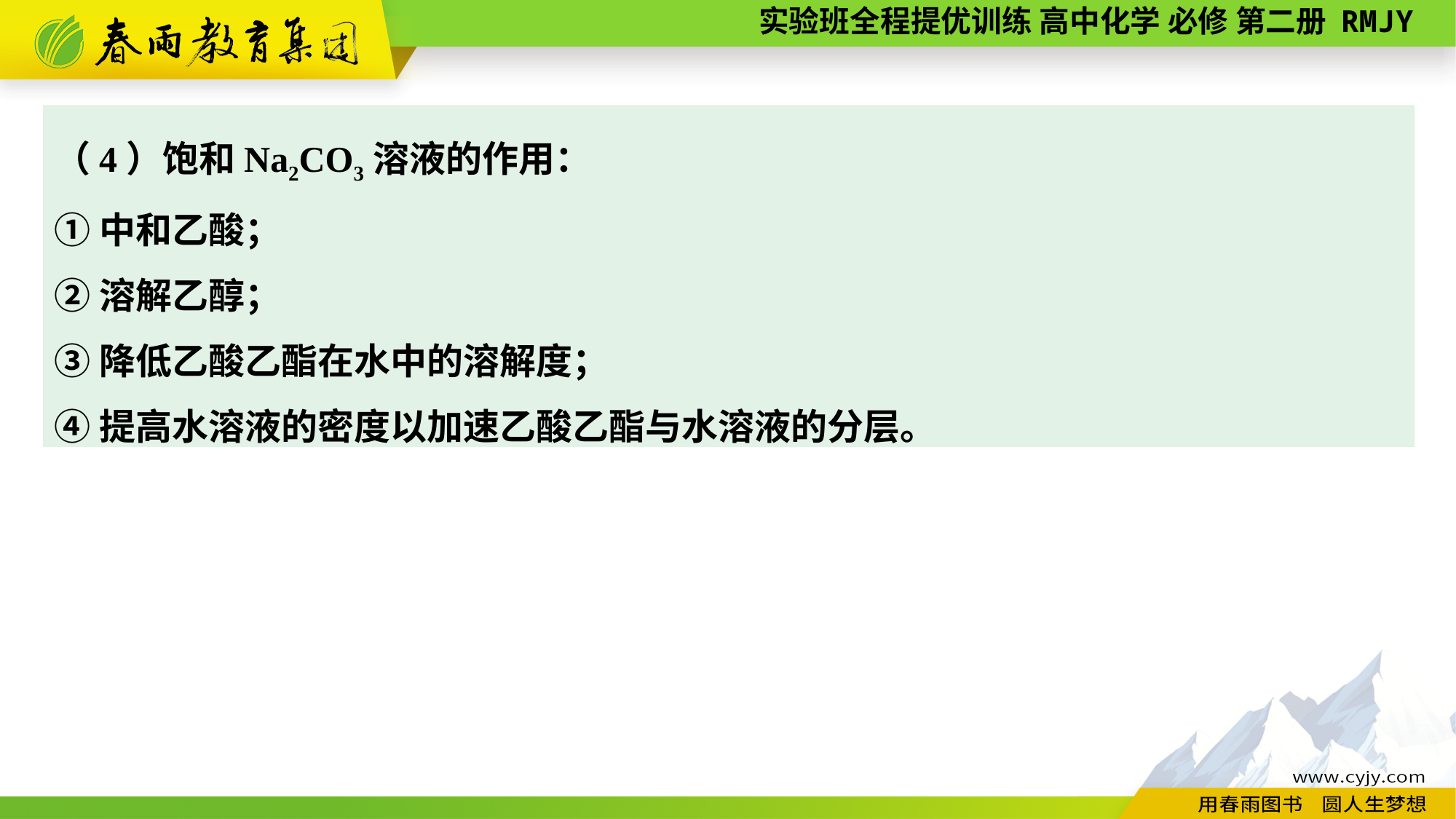

（4）饱和Na2CO3溶液的作用：
①中和乙酸；
②溶解乙醇；
③降低乙酸乙酯在水中的溶解度；
④提高水溶液的密度以加速乙酸乙酯与水溶液的分层。